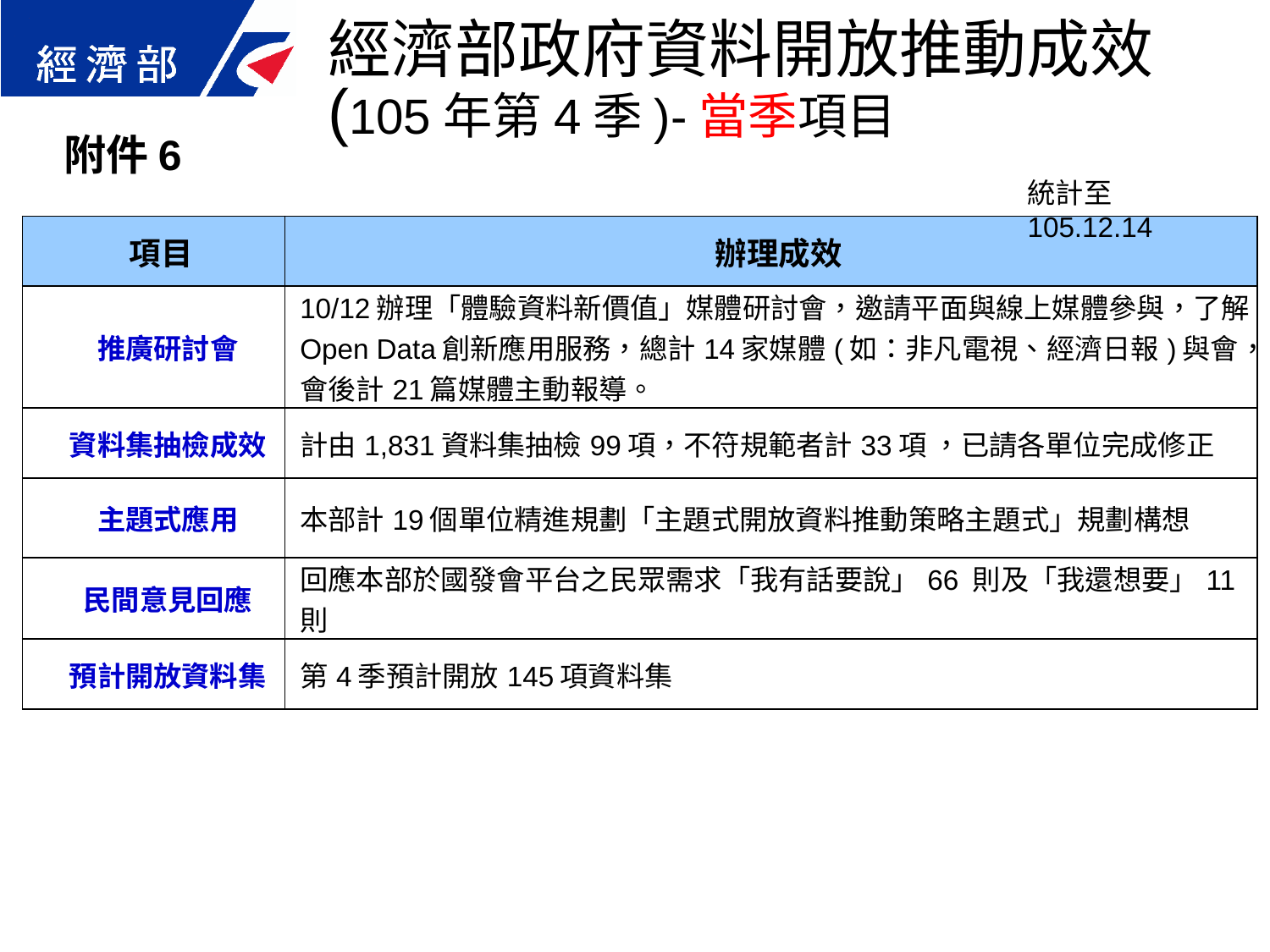

經濟部政府資料開放推動成效
(105年第4季)-當季項目
附件6
統計至105.12.14
| 項目 | 辦理成效 |
| --- | --- |
| 推廣研討會 | 10/12辦理「體驗資料新價值」媒體研討會，邀請平面與線上媒體參與，了解Open Data創新應用服務，總計14家媒體(如：非凡電視、經濟日報)與會，會後計21篇媒體主動報導。 |
| 資料集抽檢成效 | 計由1,831資料集抽檢99項，不符規範者計33項 ，已請各單位完成修正 |
| 主題式應用 | 本部計19個單位精進規劃「主題式開放資料推動策略主題式」規劃構想 |
| 民間意見回應 | 回應本部於國發會平台之民眾需求「我有話要說」66 則及「我還想要」11 則 |
| 預計開放資料集 | 第4季預計開放145項資料集 |